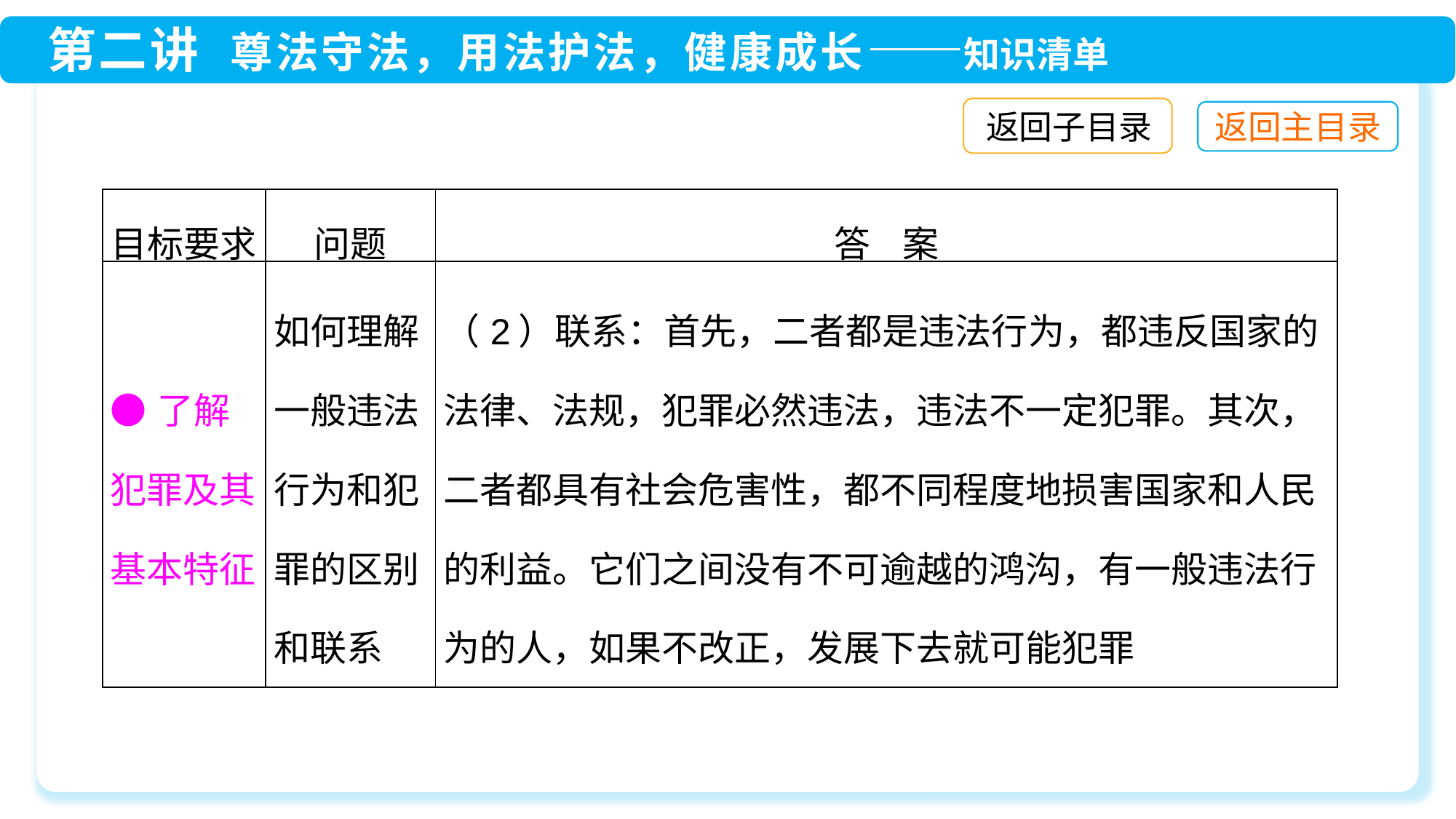

返回子目录
| 目标要求 | 问题 | 答 案 |
| --- | --- | --- |
| ●了解犯罪及其基本特征 | 如何理解一般违法行为和犯罪的区别和联系 | （2）联系：首先，二者都是违法行为，都违反国家的法律、法规，犯罪必然违法，违法不一定犯罪。其次，二者都具有社会危害性，都不同程度地损害国家和人民的利益。它们之间没有不可逾越的鸿沟，有一般违法行为的人，如果不改正，发展下去就可能犯罪 |